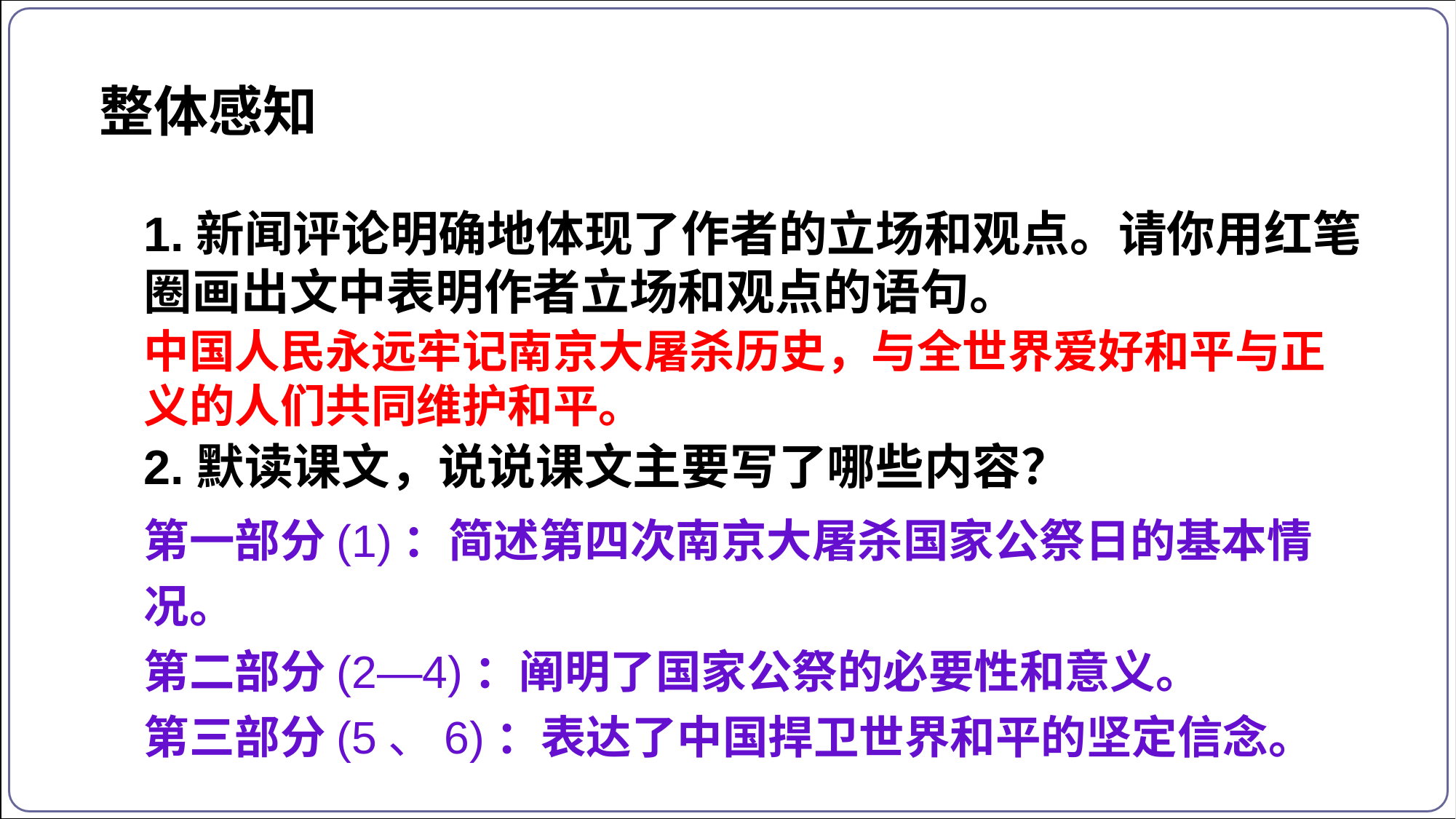

整体感知
1.新闻评论明确地体现了作者的立场和观点。请你用红笔圈画出文中表明作者立场和观点的语句。

2.默读课文，说说课文主要写了哪些内容？

中国人民永远牢记南京大屠杀历史，与全世界爱好和平与正义的人们共同维护和平。
第一部分(1)：简述第四次南京大屠杀国家公祭日的基本情况。
第二部分(2—4)：阐明了国家公祭的必要性和意义。
第三部分(5、6)：表达了中国捍卫世界和平的坚定信念。